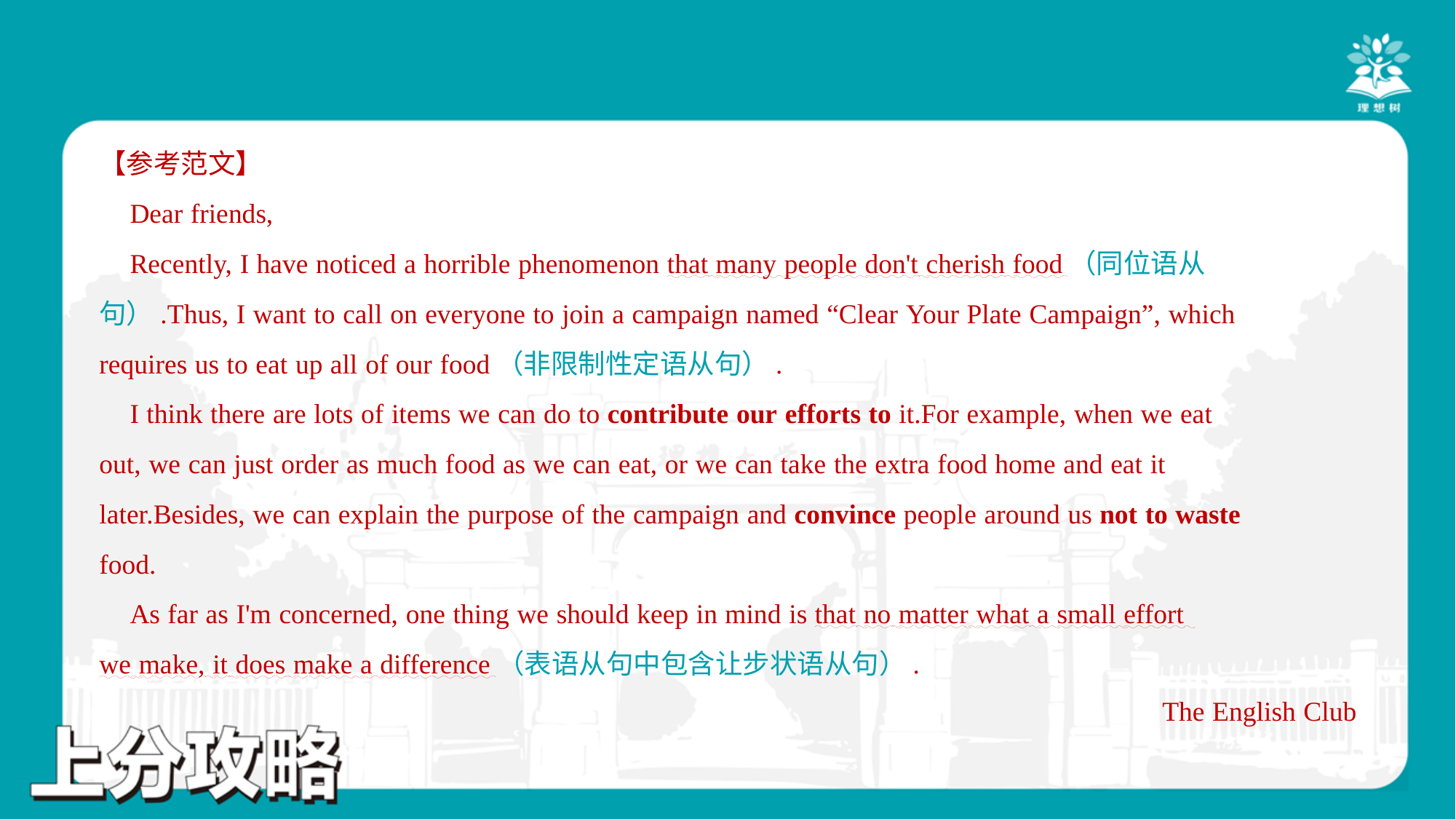

【参考范文】
    Dear friends,
    Recently, I have noticed a horrible phenomenon that many people don't cherish food（同位语从
句）.Thus, I want to call on everyone to join a campaign named “Clear Your Plate Campaign”, which
requires us to eat up all of our food（非限制性定语从句）.
    I think there are lots of items we can do to contribute our efforts to it.For example, when we eat
out, we can just order as much food as we can eat, or we can take the extra food home and eat it
later.Besides, we can explain the purpose of the campaign and convince people around us not to waste
food.
    As far as I'm concerned, one thing we should keep in mind is that no matter what a small effort
we make, it does make a difference（表语从句中包含让步状语从句）.
The English Club